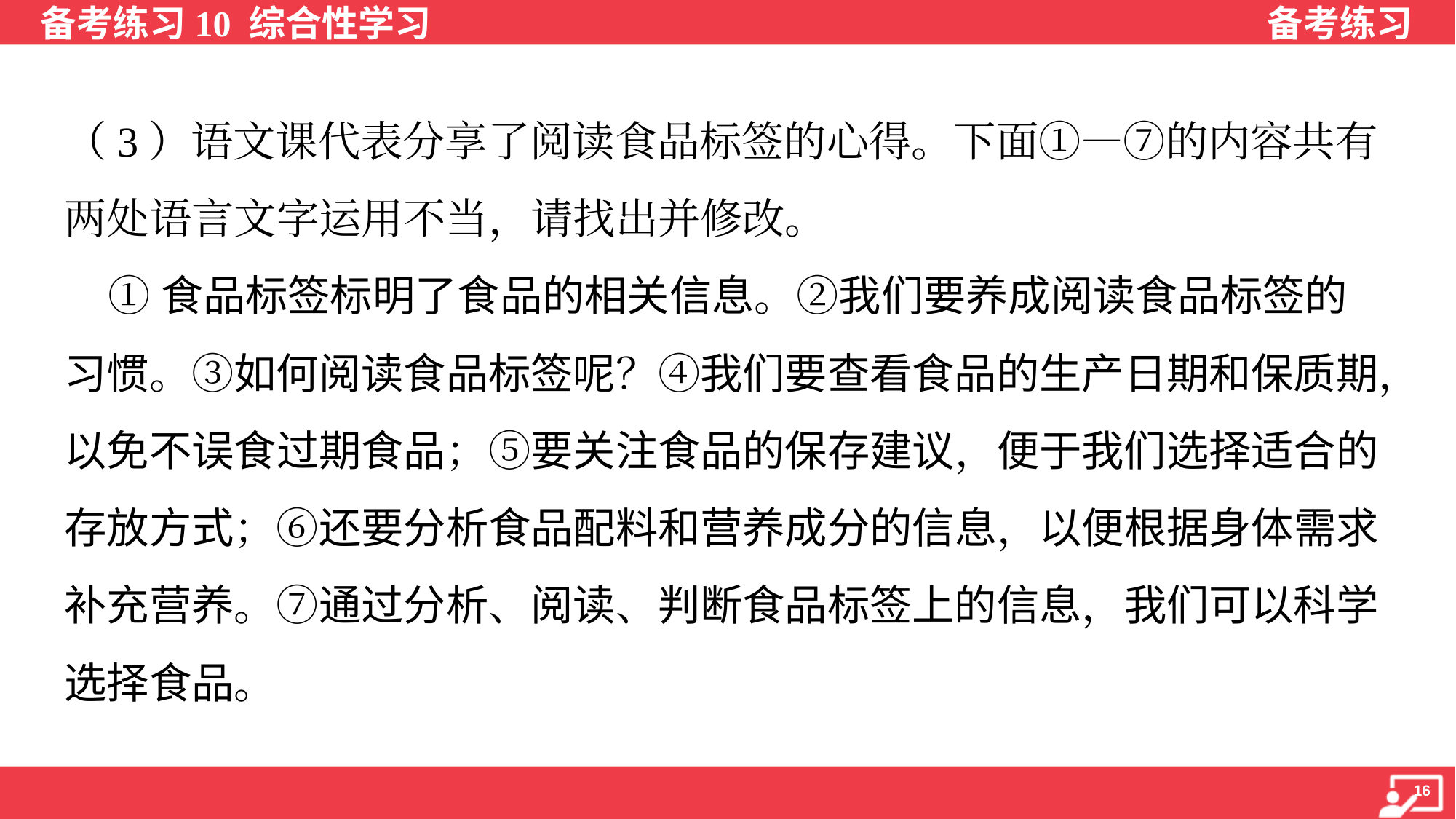

（3）语文课代表分享了阅读食品标签的心得。下面①—⑦的内容共有
两处语言文字运用不当，请找出并修改。
    ①食品标签标明了食品的相关信息。②我们要养成阅读食品标签的
习惯。③如何阅读食品标签呢？④我们要查看食品的生产日期和保质期，
以免不误食过期食品；⑤要关注食品的保存建议，便于我们选择适合的
存放方式；⑥还要分析食品配料和营养成分的信息，以便根据身体需求
补充营养。⑦通过分析、阅读、判断食品标签上的信息，我们可以科学
选择食品。